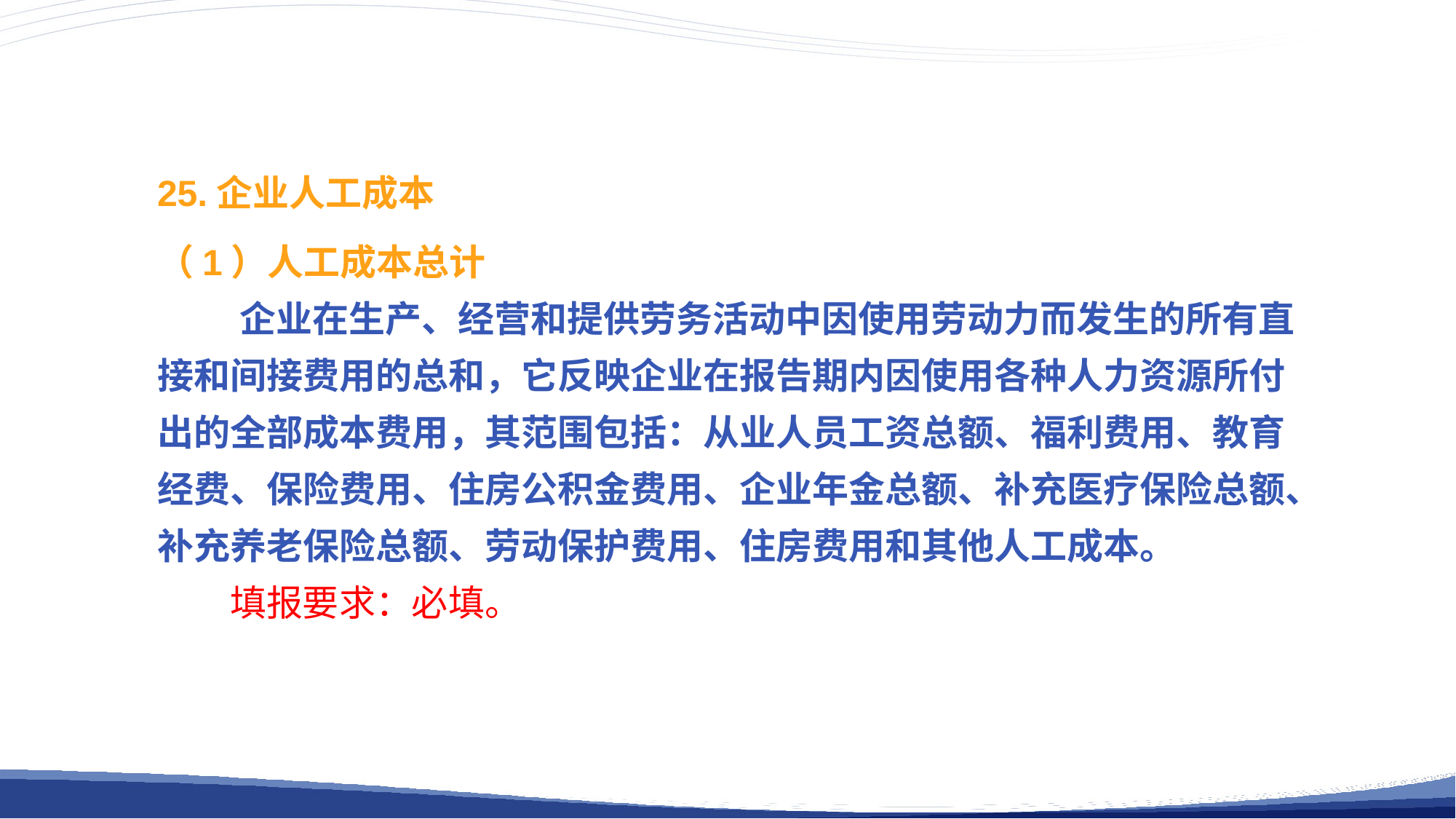

25.企业人工成本
（1）人工成本总计
         企业在生产、经营和提供劳务活动中因使用劳动力而发生的所有直接和间接费用的总和，它反映企业在报告期内因使用各种人力资源所付出的全部成本费用，其范围包括：从业人员工资总额、福利费用、教育经费、保险费用、住房公积金费用、企业年金总额、补充医疗保险总额、补充养老保险总额、劳动保护费用、住房费用和其他人工成本。
填报要求：必填。